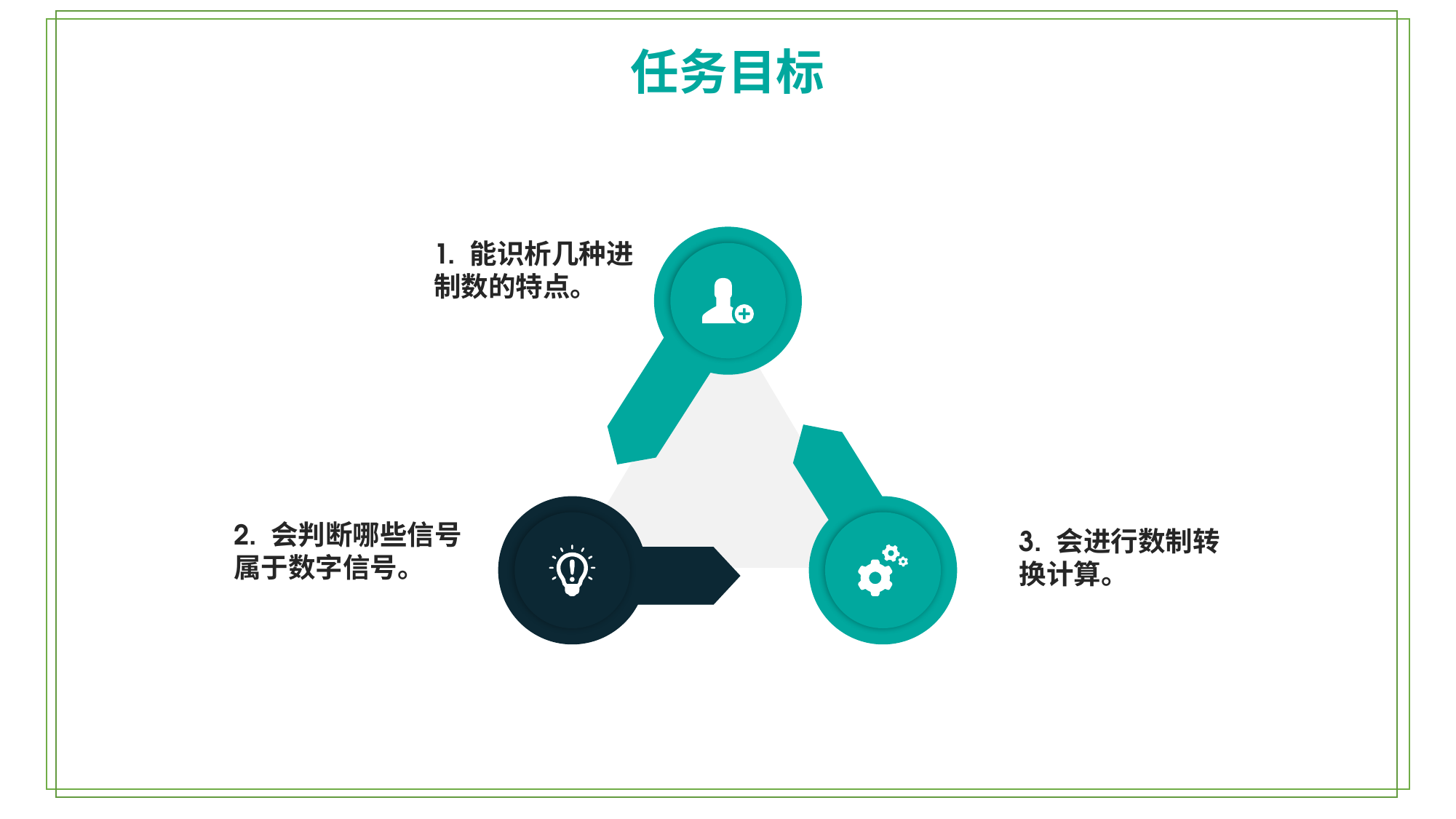

任务目标

1. 能识析几种进制数的特点。
2. 会判断哪些信号属于数字信号。
3. 会进行数制转换计算。